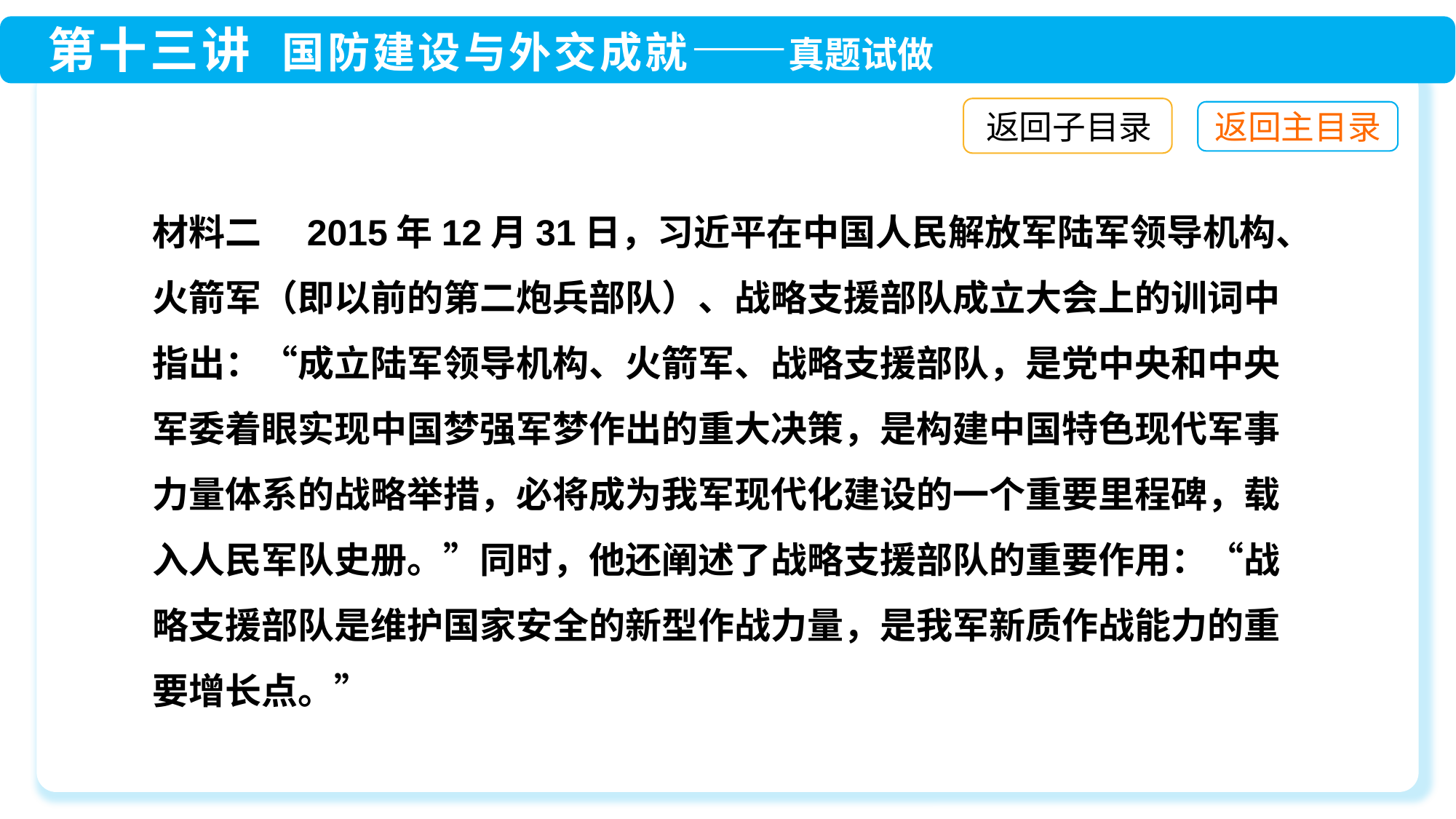

返回子目录
材料二　2015年12月31日，习近平在中国人民解放军陆军领导机构、火箭军（即以前的第二炮兵部队）、战略支援部队成立大会上的训词中指出：“成立陆军领导机构、火箭军、战略支援部队，是党中央和中央军委着眼实现中国梦强军梦作出的重大决策，是构建中国特色现代军事力量体系的战略举措，必将成为我军现代化建设的一个重要里程碑，载入人民军队史册。”同时，他还阐述了战略支援部队的重要作用：“战略支援部队是维护国家安全的新型作战力量，是我军新质作战能力的重要增长点。”